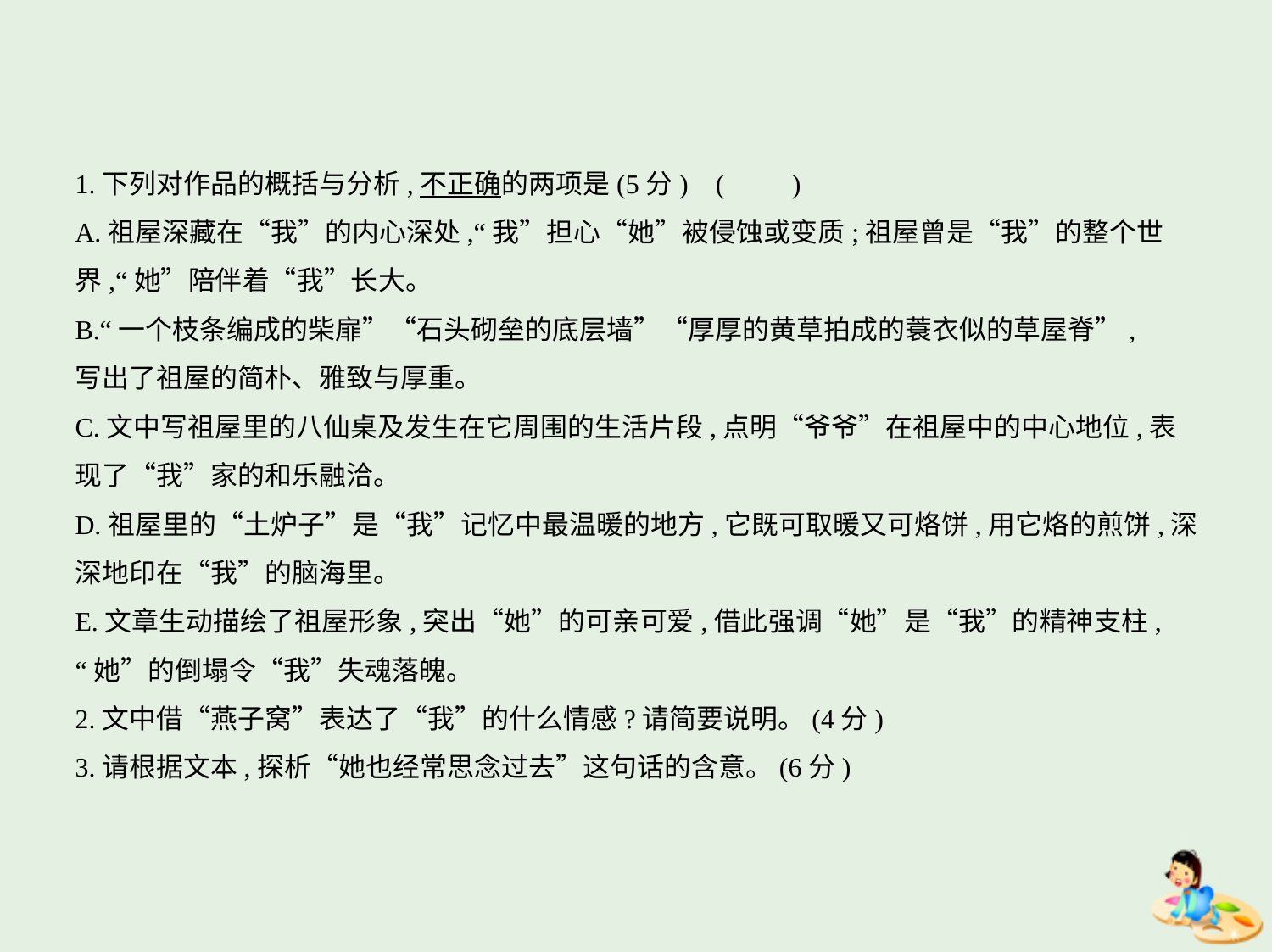

1.下列对作品的概括与分析,不正确的两项是(5分) (　　)
A.祖屋深藏在“我”的内心深处,“我”担心“她”被侵蚀或变质;祖屋曾是“我”的整个世
界,“她”陪伴着“我”长大。
B.“一个枝条编成的柴扉”“石头砌垒的底层墙”“厚厚的黄草拍成的蓑衣似的草屋脊”,
写出了祖屋的简朴、雅致与厚重。
C.文中写祖屋里的八仙桌及发生在它周围的生活片段,点明“爷爷”在祖屋中的中心地位,表
现了“我”家的和乐融洽。
D.祖屋里的“土炉子”是“我”记忆中最温暖的地方,它既可取暖又可烙饼,用它烙的煎饼,深
深地印在“我”的脑海里。
E.文章生动描绘了祖屋形象,突出“她”的可亲可爱,借此强调“她”是“我”的精神支柱,
“她”的倒塌令“我”失魂落魄。
2.文中借“燕子窝”表达了“我”的什么情感?请简要说明。(4分)
3.请根据文本,探析“她也经常思念过去”这句话的含意。(6分)